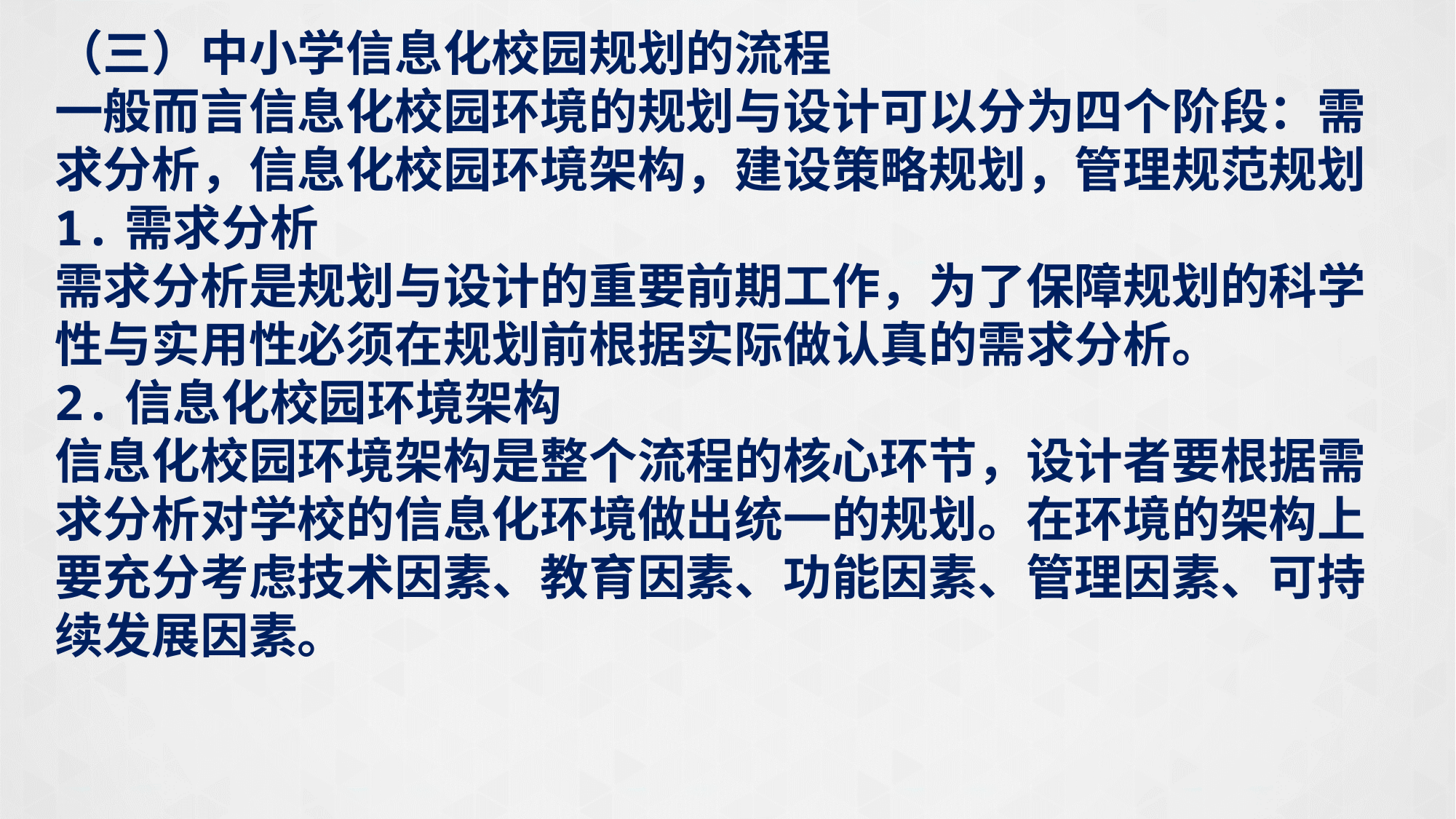

（三）中小学信息化校园规划的流程
一般而言信息化校园环境的规划与设计可以分为四个阶段：需求分析，信息化校园环境架构，建设策略规划，管理规范规划
1.需求分析
需求分析是规划与设计的重要前期工作，为了保障规划的科学性与实用性必须在规划前根据实际做认真的需求分析。
2.信息化校园环境架构
信息化校园环境架构是整个流程的核心环节，设计者要根据需求分析对学校的信息化环境做出统一的规划。在环境的架构上要充分考虑技术因素、教育因素、功能因素、管理因素、可持续发展因素。